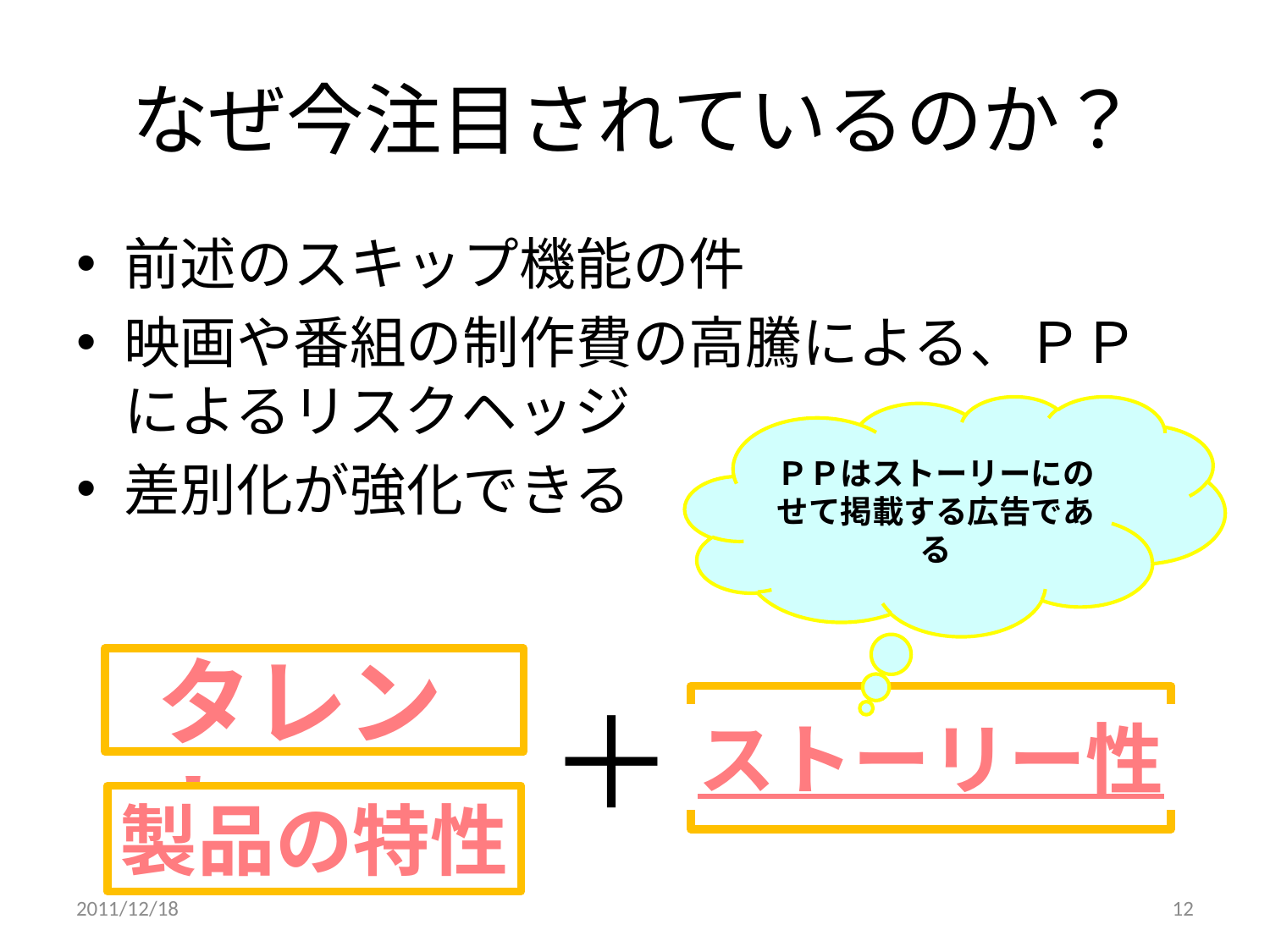

# なぜ今注目されているのか？
前述のスキップ機能の件
映画や番組の制作費の高騰による、ＰＰによるリスクヘッジ
差別化が強化できる

ＰＰはストーリーにのせて掲載する広告である
タレント

＋

ストーリー性
製品の特性
2011/12/18
12